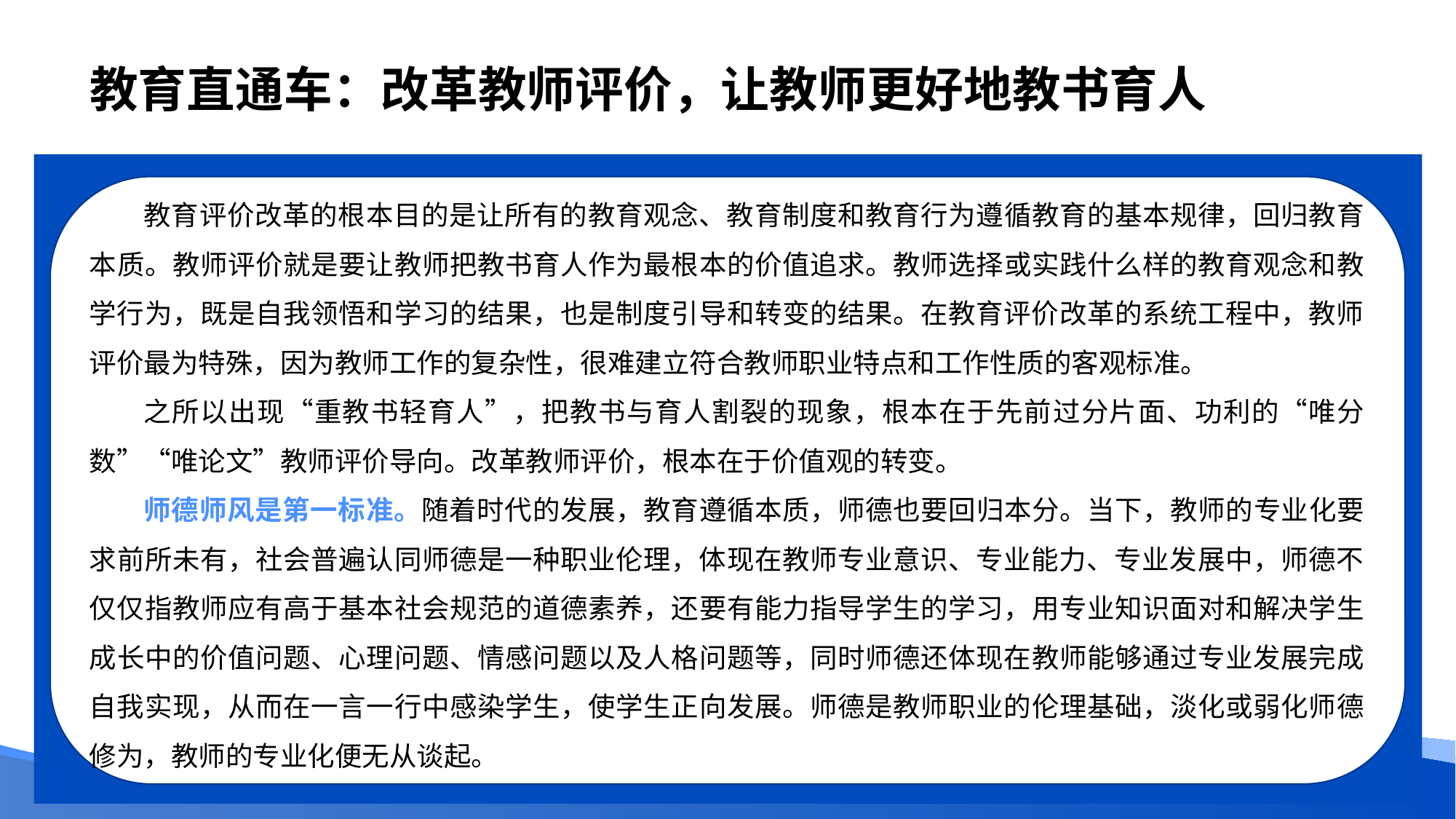

# 教育直通车：改革教师评价，让教师更好地教书育人

教育评价改革的根本目的是让所有的教育观念、教育制度和教育行为遵循教育的基本规律，回归教育本质。教师评价就是要让教师把教书育人作为最根本的价值追求。教师选择或实践什么样的教育观念和教学行为，既是自我领悟和学习的结果，也是制度引导和转变的结果。在教育评价改革的系统工程中，教师评价最为特殊，因为教师工作的复杂性，很难建立符合教师职业特点和工作性质的客观标准。
之所以出现“重教书轻育人”，把教书与育人割裂的现象，根本在于先前过分片面、功利的“唯分数”“唯论文”教师评价导向。改革教师评价，根本在于价值观的转变。
师德师风是第一标准。随着时代的发展，教育遵循本质，师德也要回归本分。当下，教师的专业化要求前所未有，社会普遍认同师德是一种职业伦理，体现在教师专业意识、专业能力、专业发展中，师德不仅仅指教师应有高于基本社会规范的道德素养，还要有能力指导学生的学习，用专业知识面对和解决学生成长中的价值问题、心理问题、情感问题以及人格问题等，同时师德还体现在教师能够通过专业发展完成自我实现，从而在一言一行中感染学生，使学生正向发展。师德是教师职业的伦理基础，淡化或弱化师德修为，教师的专业化便无从谈起。